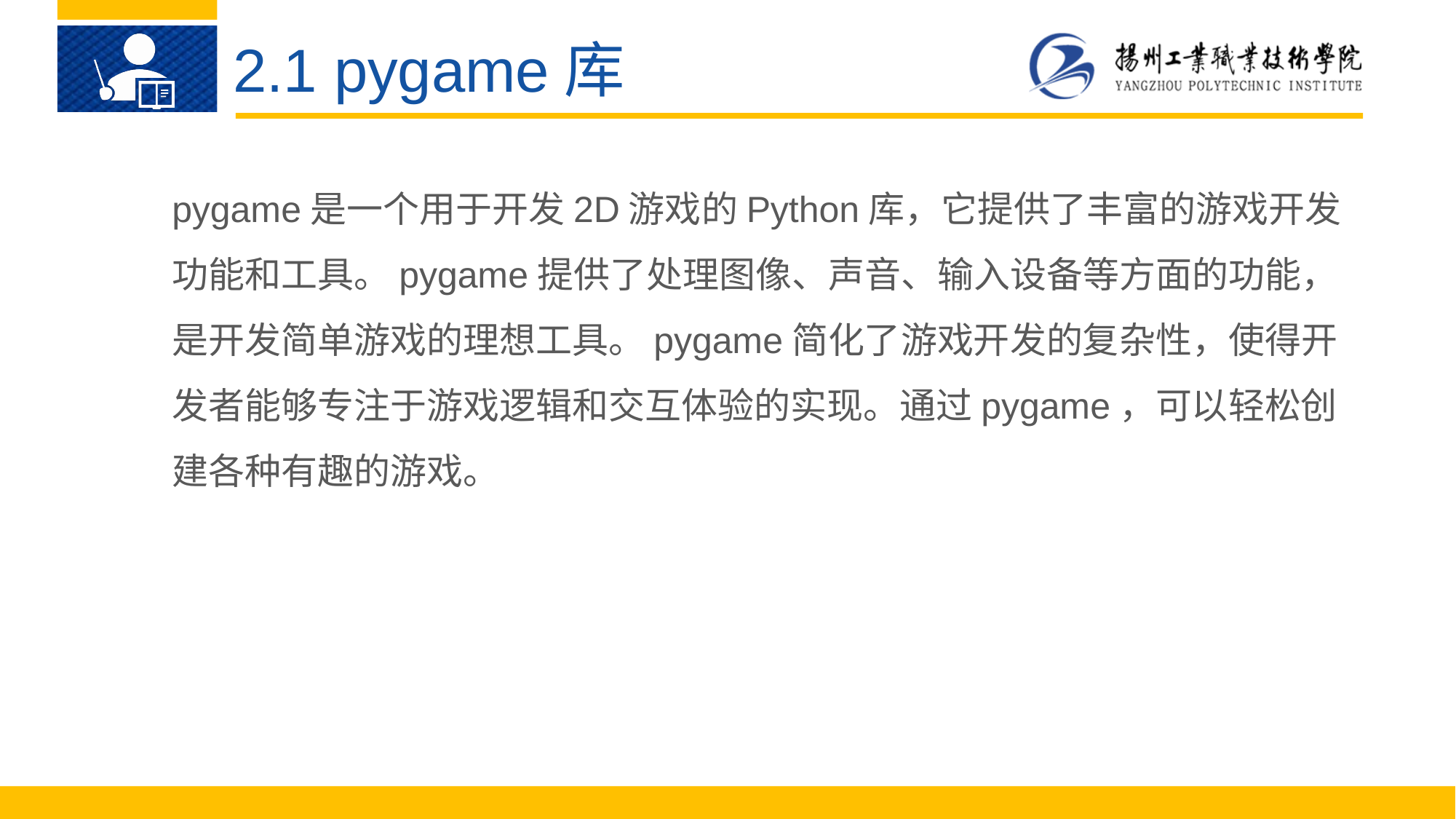

2.1 pygame库
pygame是一个用于开发2D游戏的Python库，它提供了丰富的游戏开发功能和工具。pygame提供了处理图像、声音、输入设备等方面的功能，是开发简单游戏的理想工具。pygame简化了游戏开发的复杂性，使得开发者能够专注于游戏逻辑和交互体验的实现。通过pygame，可以轻松创建各种有趣的游戏。